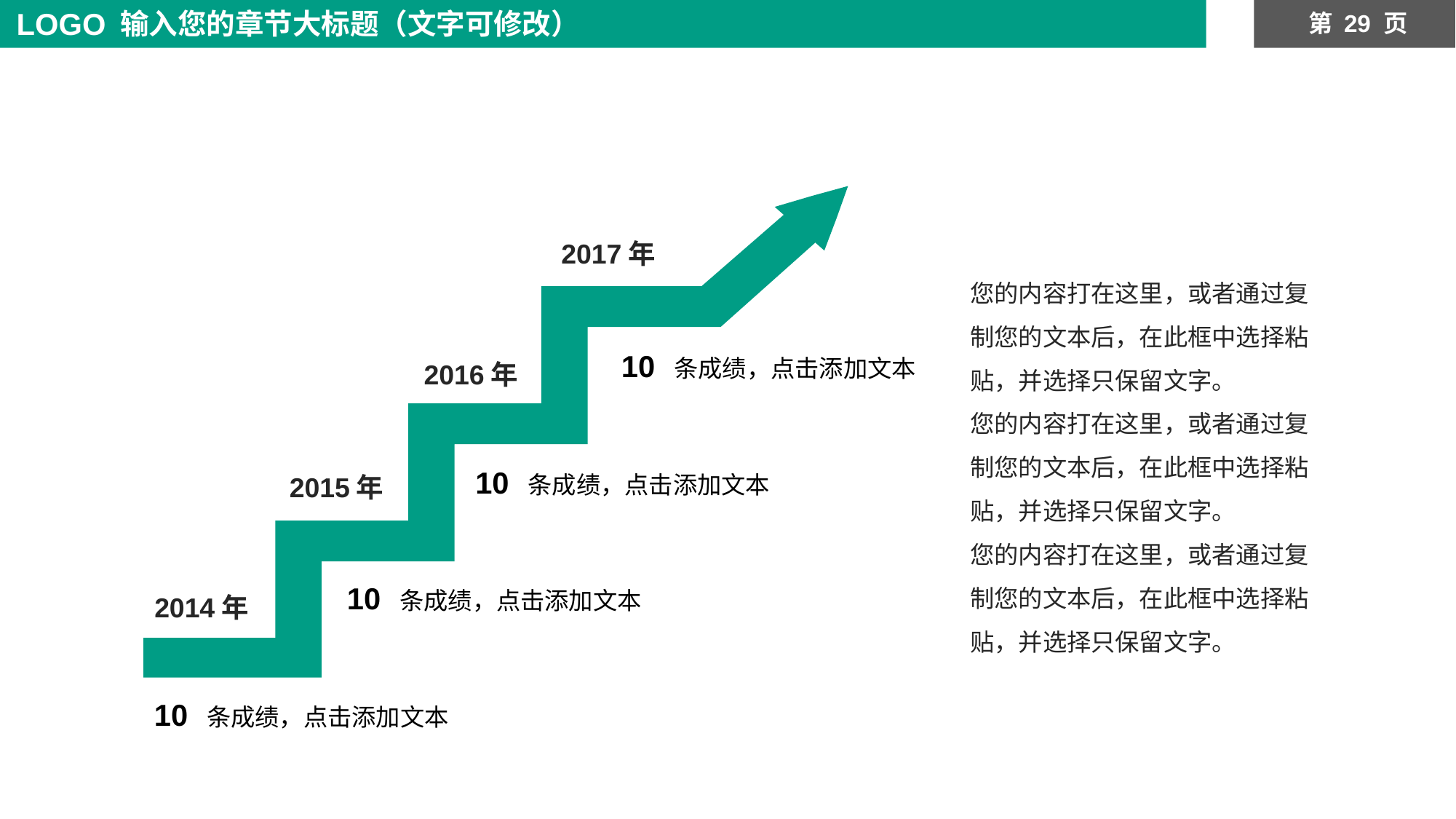

LOGO
输入您的章节大标题（文字可修改）
第 29 页

2017年
您的内容打在这里，或者通过复制您的文本后，在此框中选择粘贴，并选择只保留文字。
您的内容打在这里，或者通过复制您的文本后，在此框中选择粘贴，并选择只保留文字。
您的内容打在这里，或者通过复制您的文本后，在此框中选择粘贴，并选择只保留文字。

10 条成绩，点击添加文本
2016年
10 条成绩，点击添加文本
2015年
10 条成绩，点击添加文本
2014年
10 条成绩，点击添加文本